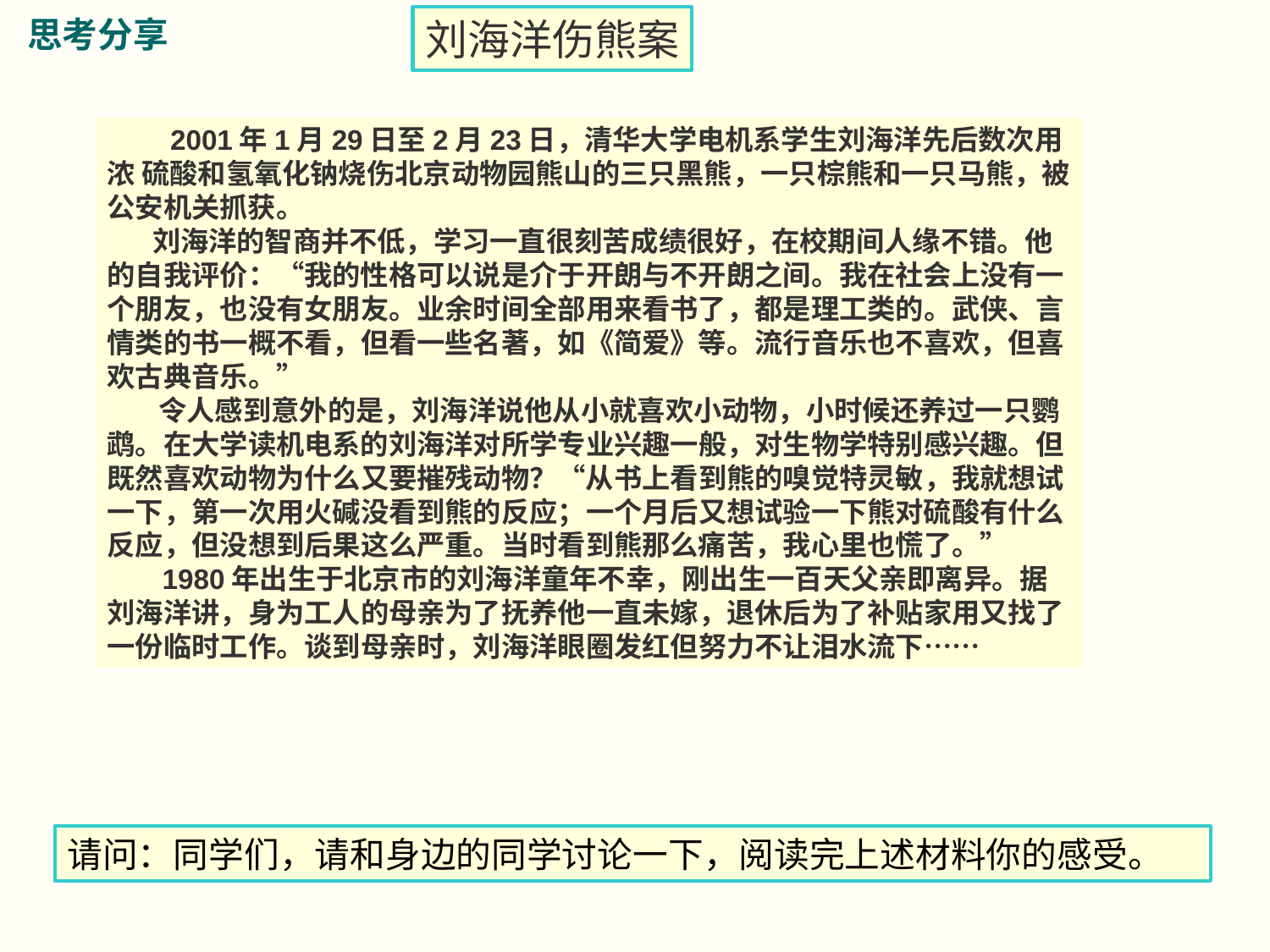

思考分享
刘海洋伤熊案
        2001年1月29日至2月23日，清华大学电机系学生刘海洋先后数次用浓 硫酸和氢氧化钠烧伤北京动物园熊山的三只黑熊，一只棕熊和一只马熊，被公安机关抓获。
      刘海洋的智商并不低，学习一直很刻苦成绩很好，在校期间人缘不错。他的自我评价：“我的性格可以说是介于开朗与不开朗之间。我在社会上没有一个朋友，也没有女朋友。业余时间全部用来看书了，都是理工类的。武侠、言情类的书一概不看，但看一些名著，如《简爱》等。流行音乐也不喜欢，但喜欢古典音乐。”
       令人感到意外的是，刘海洋说他从小就喜欢小动物，小时候还养过一只鹦鹉。在大学读机电系的刘海洋对所学专业兴趣一般，对生物学特别感兴趣。但既然喜欢动物为什么又要摧残动物？“从书上看到熊的嗅觉特灵敏，我就想试一下，第一次用火碱没看到熊的反应；一个月后又想试验一下熊对硫酸有什么反应，但没想到后果这么严重。当时看到熊那么痛苦，我心里也慌了。”
       1980年出生于北京市的刘海洋童年不幸，刚出生一百天父亲即离异。据刘海洋讲，身为工人的母亲为了抚养他一直未嫁，退休后为了补贴家用又找了一份临时工作。谈到母亲时，刘海洋眼圈发红但努力不让泪水流下……
请问：同学们，请和身边的同学讨论一下，阅读完上述材料你的感受。